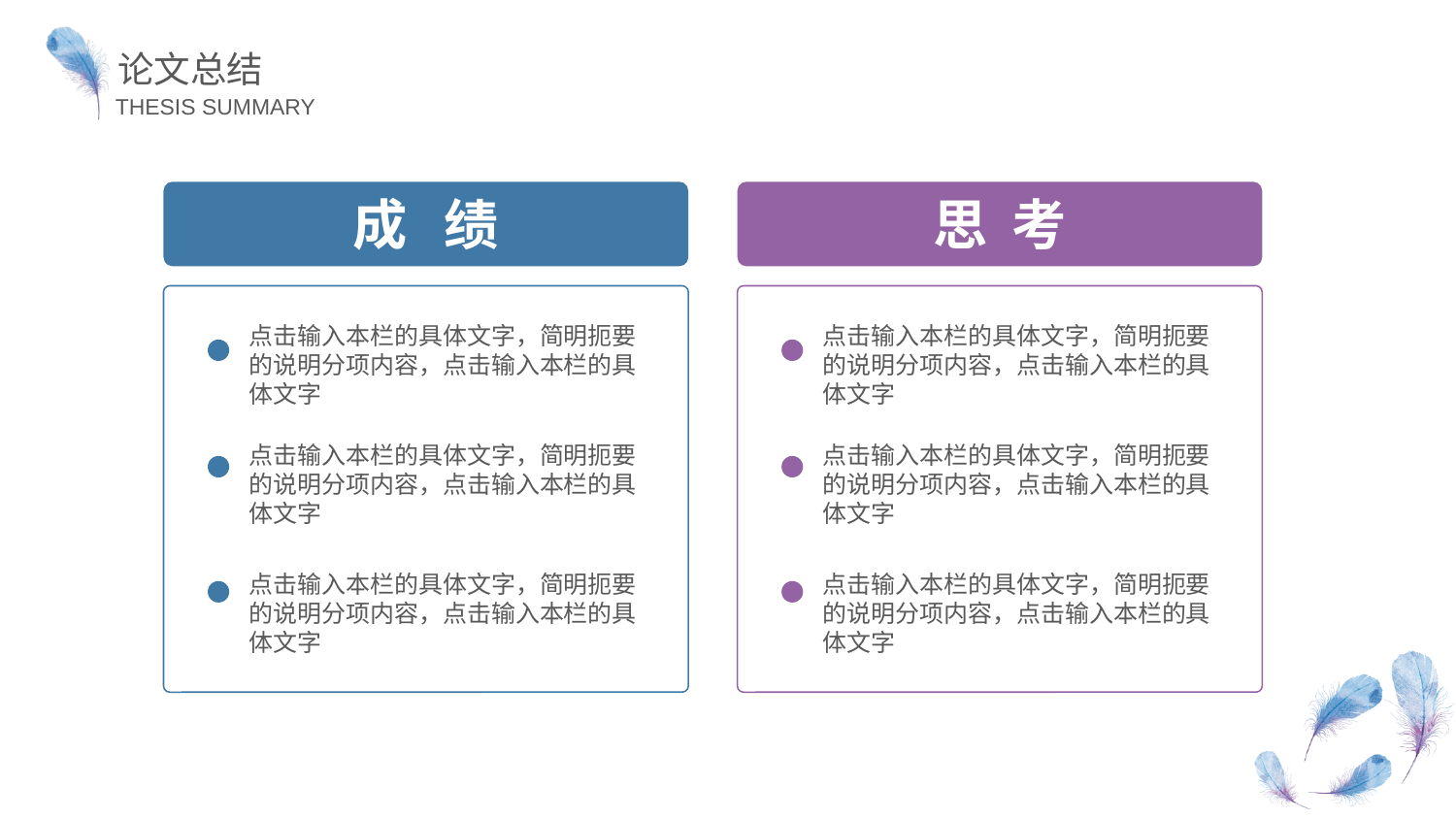

论文总结
THESIS SUMMARY

成   绩

思  考

点击输入本栏的具体文字，简明扼要的说明分项内容，点击输入本栏的具体文字
点击输入本栏的具体文字，简明扼要的说明分项内容，点击输入本栏的具体文字

点击输入本栏的具体文字，简明扼要的说明分项内容，点击输入本栏的具体文字
点击输入本栏的具体文字，简明扼要的说明分项内容，点击输入本栏的具体文字

点击输入本栏的具体文字，简明扼要的说明分项内容，点击输入本栏的具体文字
点击输入本栏的具体文字，简明扼要的说明分项内容，点击输入本栏的具体文字